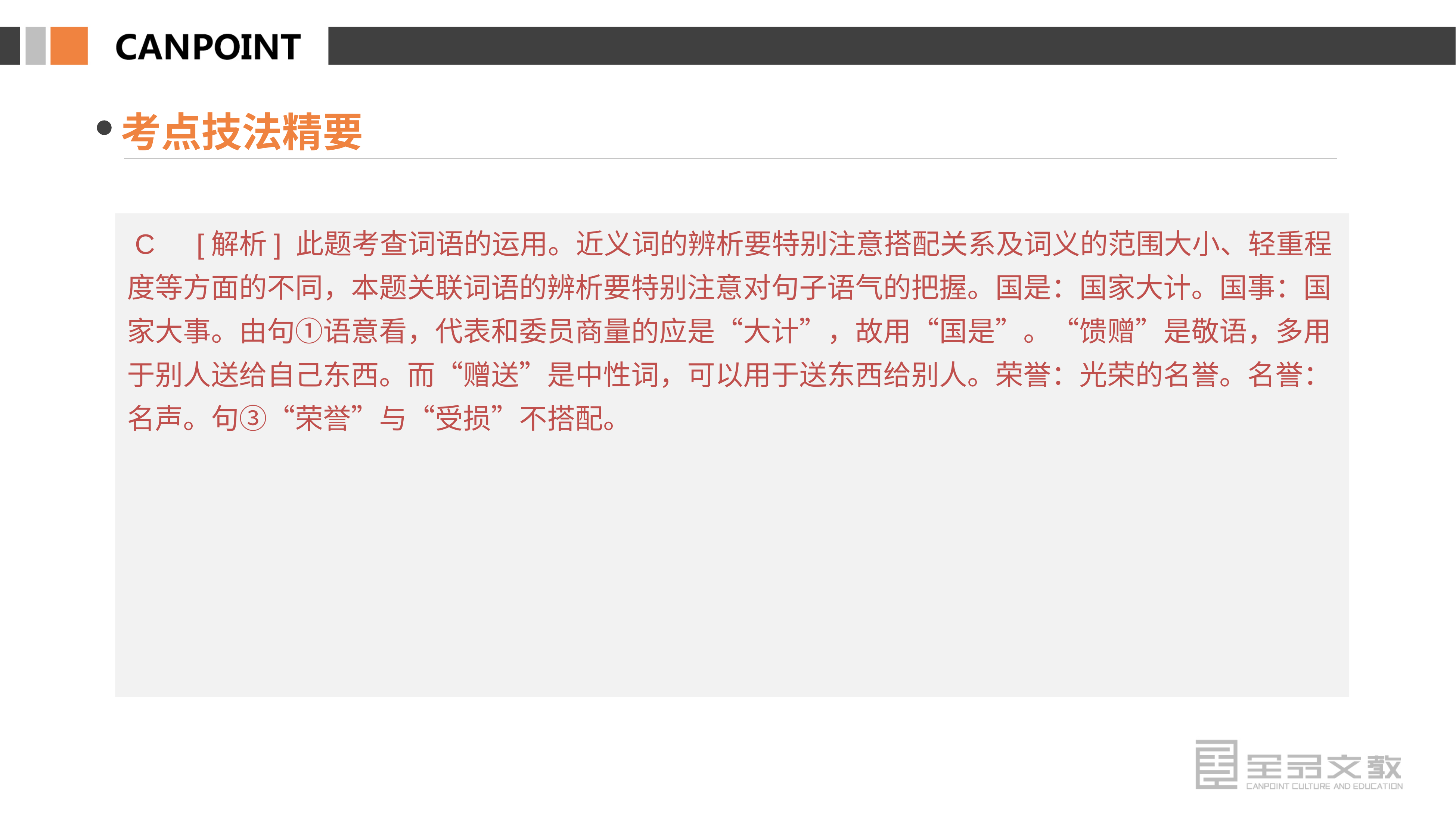

考点技法精要

 C　[解析] 此题考查词语的运用。近义词的辨析要特别注意搭配关系及词义的范围大小、轻重程度等方面的不同，本题关联词语的辨析要特别注意对句子语气的把握。国是：国家大计。国事：国家大事。由句①语意看，代表和委员商量的应是“大计”，故用“国是”。“馈赠”是敬语，多用于别人送给自己东西。而“赠送”是中性词，可以用于送东西给别人。荣誉：光荣的名誉。名誉：名声。句③“荣誉”与“受损”不搭配。